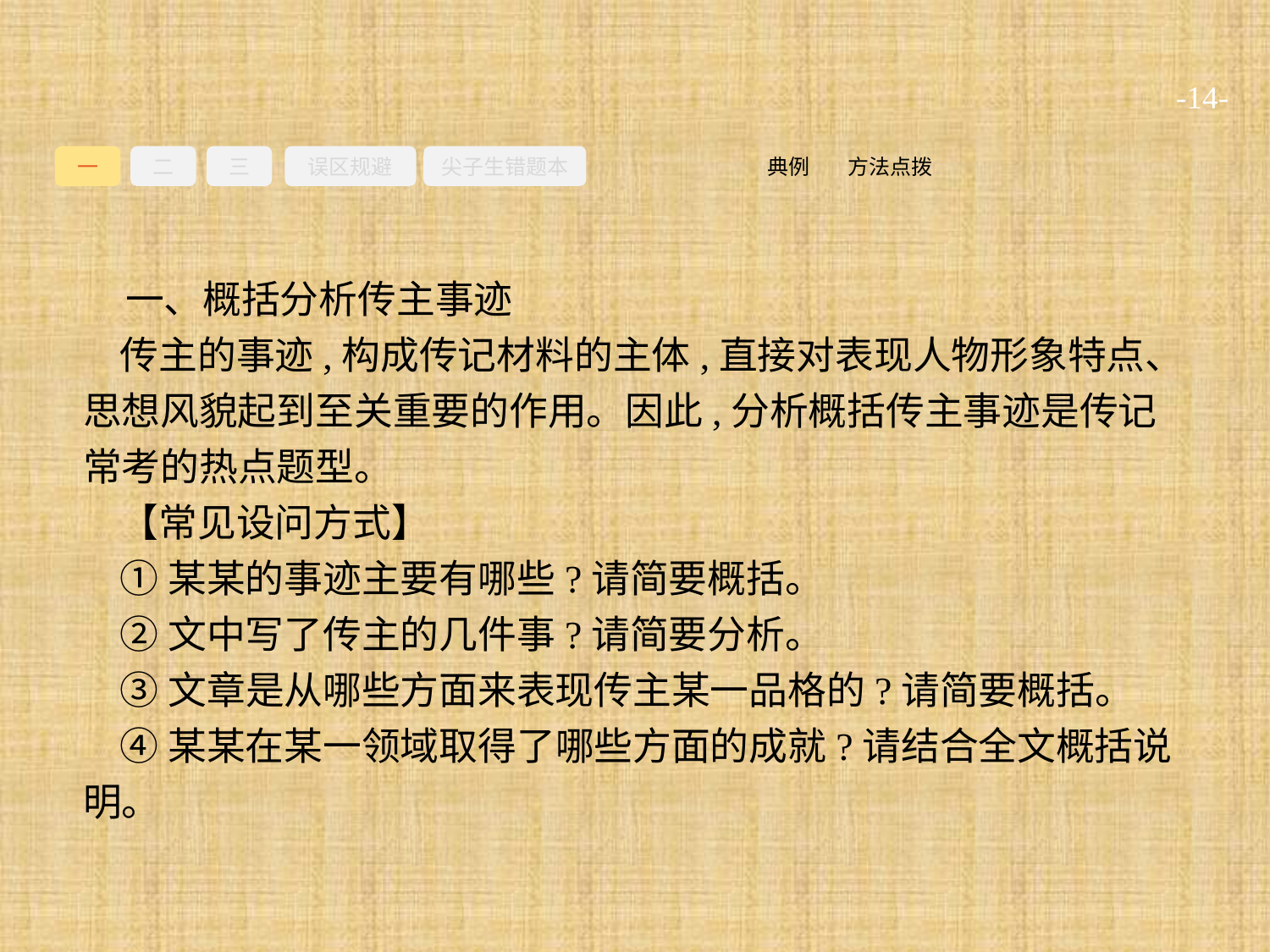

-14-
一
二
三
误区规避
尖子生错题本
方法点拨
典例
一、概括分析传主事迹
传主的事迹,构成传记材料的主体,直接对表现人物形象特点、思想风貌起到至关重要的作用。因此,分析概括传主事迹是传记常考的热点题型。
【常见设问方式】
①某某的事迹主要有哪些?请简要概括。
②文中写了传主的几件事?请简要分析。
③文章是从哪些方面来表现传主某一品格的?请简要概括。
④某某在某一领域取得了哪些方面的成就?请结合全文概括说明。